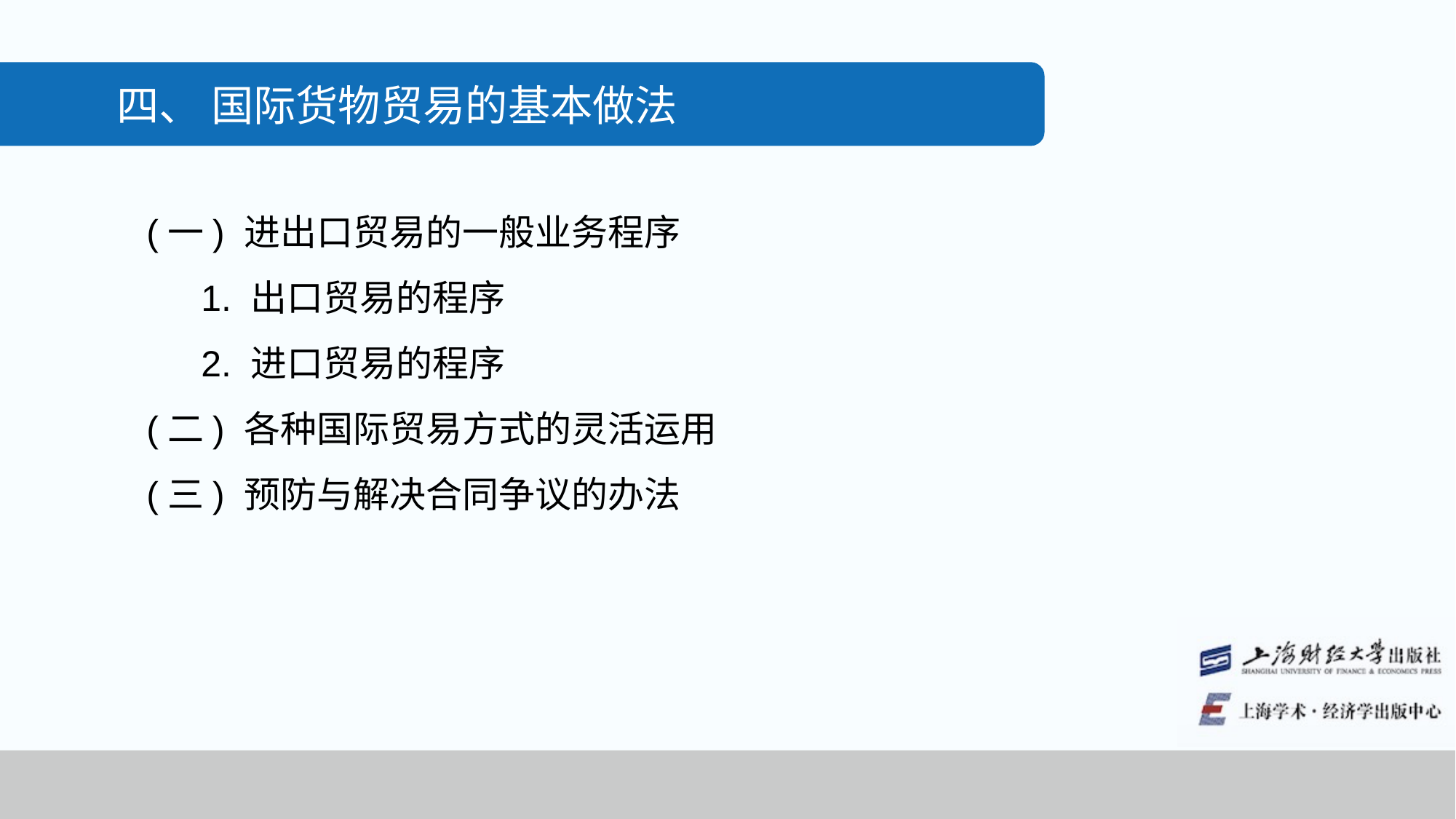

四、 国际货物贸易的基本做法
(一) 进出口贸易的一般业务程序
1. 出口贸易的程序
2. 进口贸易的程序
(二) 各种国际贸易方式的灵活运用
(三) 预防与解决合同争议的办法